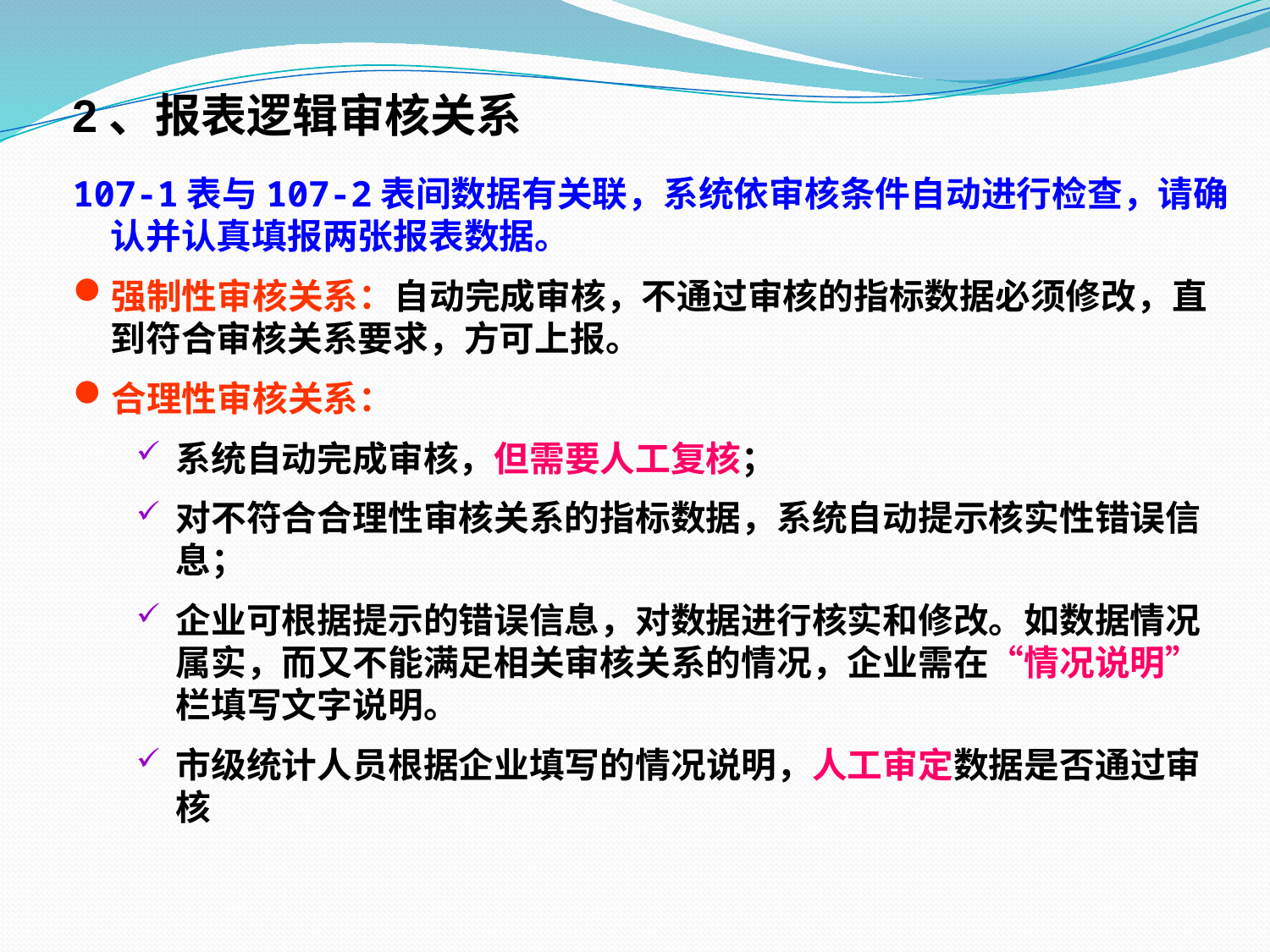

2、报表逻辑审核关系
107-1表与107-2表间数据有关联，系统依审核条件自动进行检查，请确认并认真填报两张报表数据。
强制性审核关系：自动完成审核，不通过审核的指标数据必须修改，直到符合审核关系要求，方可上报。
合理性审核关系：
系统自动完成审核，但需要人工复核；
对不符合合理性审核关系的指标数据，系统自动提示核实性错误信息；
企业可根据提示的错误信息，对数据进行核实和修改。如数据情况属实，而又不能满足相关审核关系的情况，企业需在“情况说明”栏填写文字说明。
市级统计人员根据企业填写的情况说明，人工审定数据是否通过审核
70